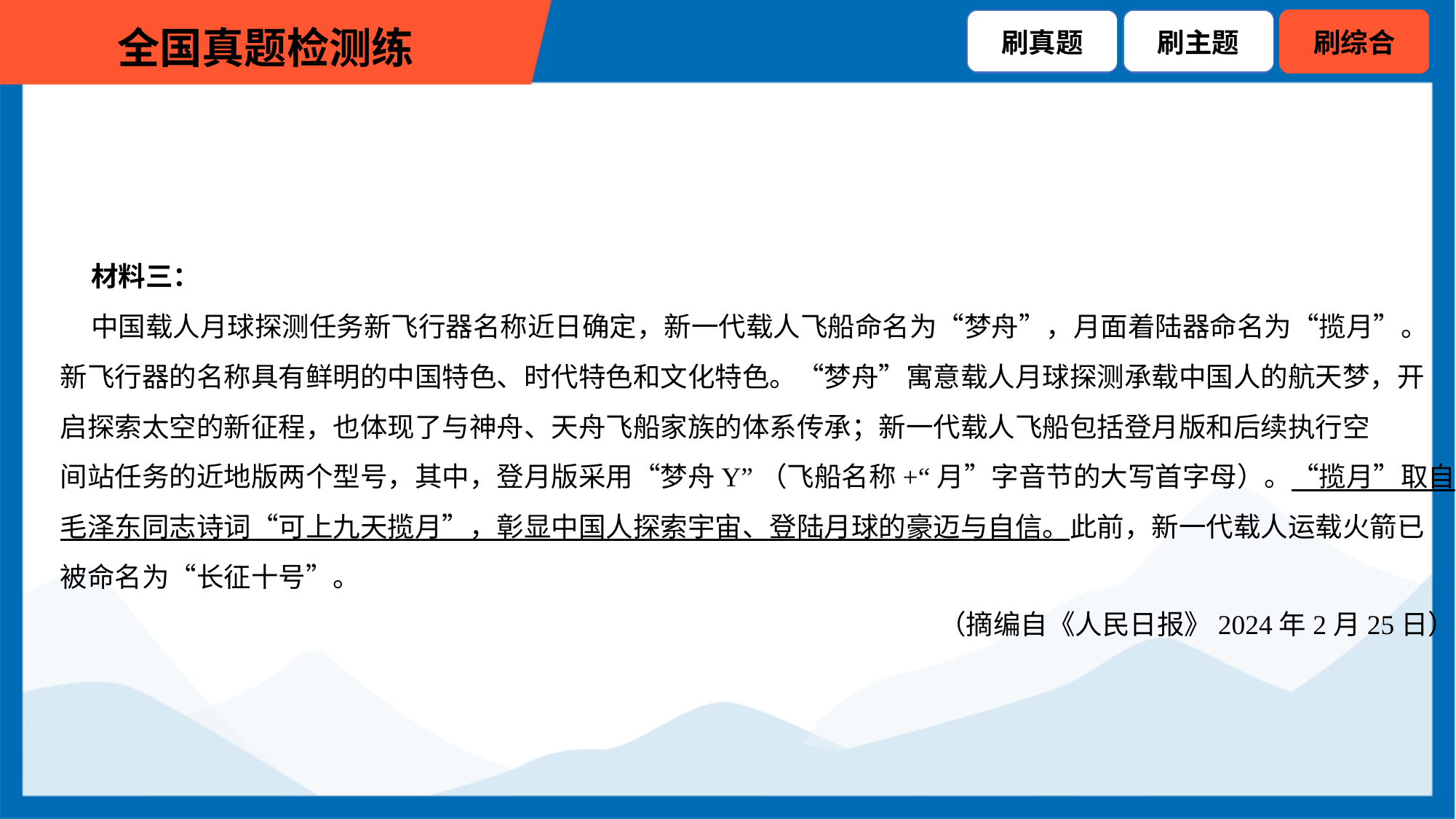

材料三：
    中国载人月球探测任务新飞行器名称近日确定，新一代载人飞船命名为“梦舟”，月面着陆器命名为“揽月”。
新飞行器的名称具有鲜明的中国特色、时代特色和文化特色。“梦舟”寓意载人月球探测承载中国人的航天梦，开
启探索太空的新征程，也体现了与神舟、天舟飞船家族的体系传承；新一代载人飞船包括登月版和后续执行空
间站任务的近地版两个型号，其中，登月版采用“梦舟Y”（飞船名称+“月”字音节的大写首字母）。“揽月”取自
毛泽东同志诗词“可上九天揽月”，彰显中国人探索宇宙、登陆月球的豪迈与自信。此前，新一代载人运载火箭已
被命名为“长征十号”。
（摘编自《人民日报》2024年2月25日）